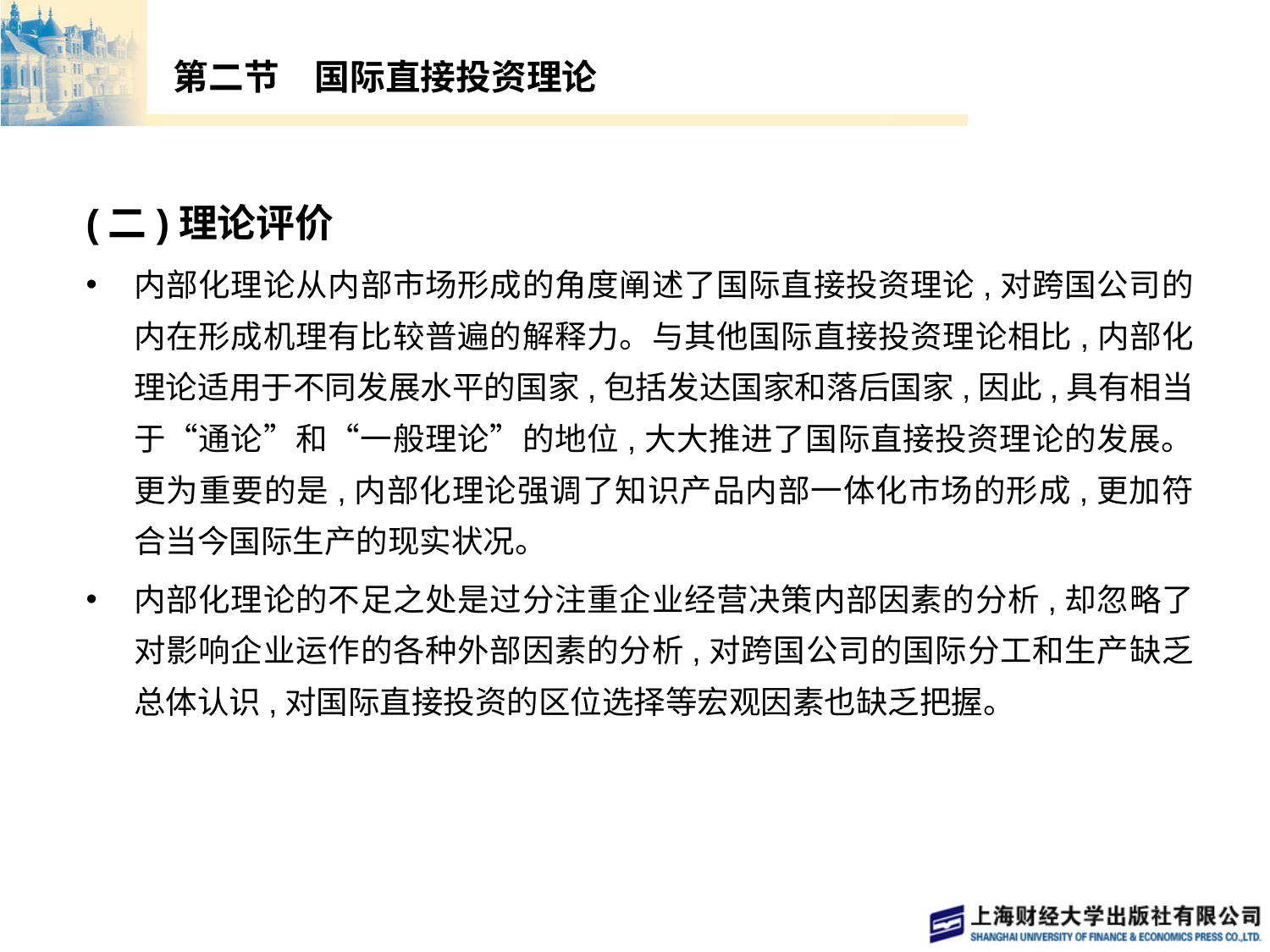

# 第二节　国际直接投资理论
(二)理论评价
内部化理论从内部市场形成的角度阐述了国际直接投资理论,对跨国公司的内在形成机理有比较普遍的解释力。与其他国际直接投资理论相比,内部化理论适用于不同发展水平的国家,包括发达国家和落后国家,因此,具有相当于“通论”和“一般理论”的地位,大大推进了国际直接投资理论的发展。更为重要的是,内部化理论强调了知识产品内部一体化市场的形成,更加符合当今国际生产的现实状况。
内部化理论的不足之处是过分注重企业经营决策内部因素的分析,却忽略了对影响企业运作的各种外部因素的分析,对跨国公司的国际分工和生产缺乏总体认识,对国际直接投资的区位选择等宏观因素也缺乏把握。